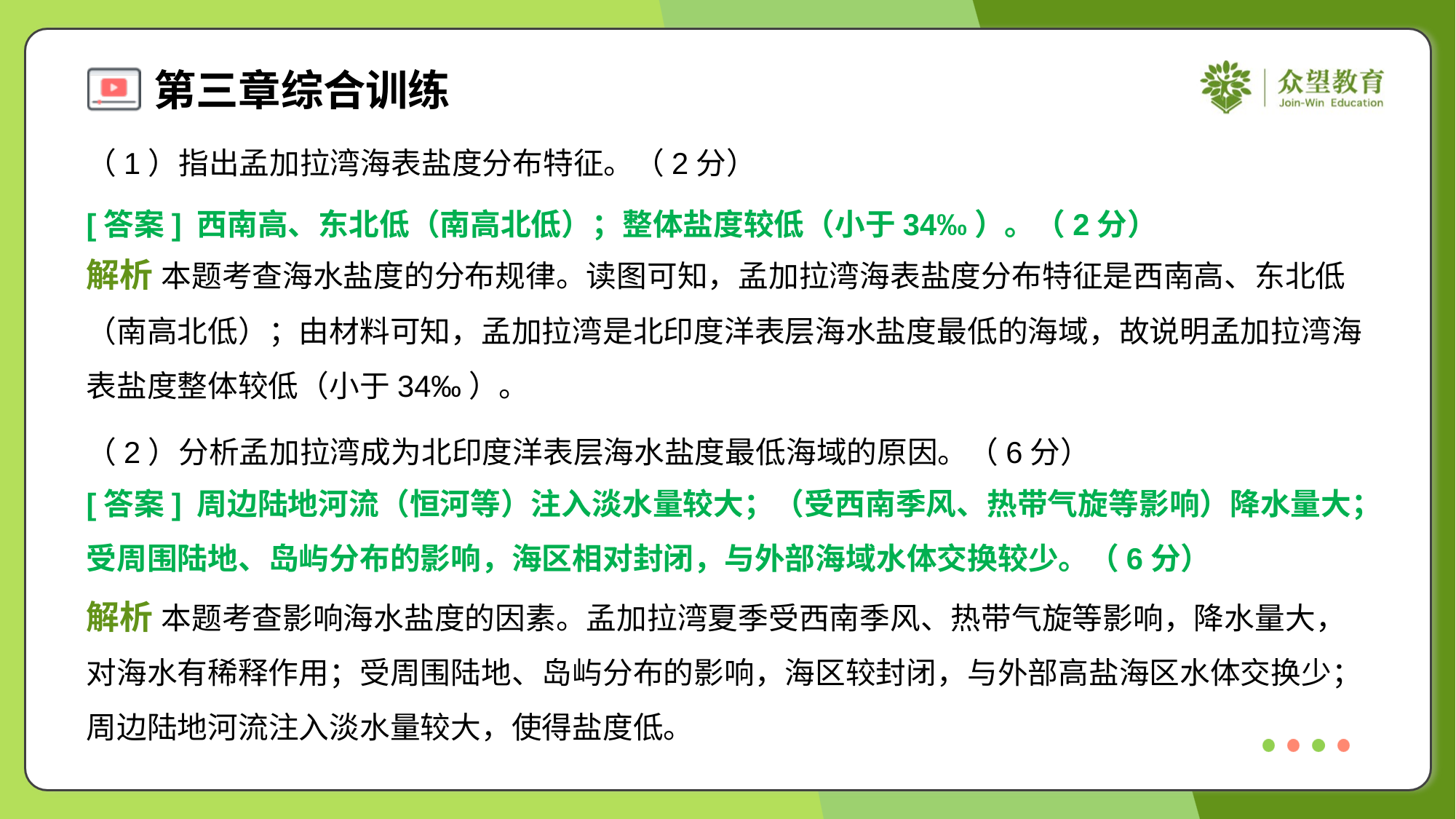

（1）指出孟加拉湾海表盐度分布特征。（2分）
[答案] 西南高、东北低（南高北低）；整体盐度较低（小于34‰）。（2分）
解析 本题考查海水盐度的分布规律。读图可知，孟加拉湾海表盐度分布特征是西南高、东北低
（南高北低）；由材料可知，孟加拉湾是北印度洋表层海水盐度最低的海域，故说明孟加拉湾海
表盐度整体较低（小于34‰）。
（2）分析孟加拉湾成为北印度洋表层海水盐度最低海域的原因。（6分）
[答案] 周边陆地河流（恒河等）注入淡水量较大；（受西南季风、热带气旋等影响）降水量大；
受周围陆地、岛屿分布的影响，海区相对封闭，与外部海域水体交换较少。（6分）
解析 本题考查影响海水盐度的因素。孟加拉湾夏季受西南季风、热带气旋等影响，降水量大，
对海水有稀释作用；受周围陆地、岛屿分布的影响，海区较封闭，与外部高盐海区水体交换少；
周边陆地河流注入淡水量较大，使得盐度低。